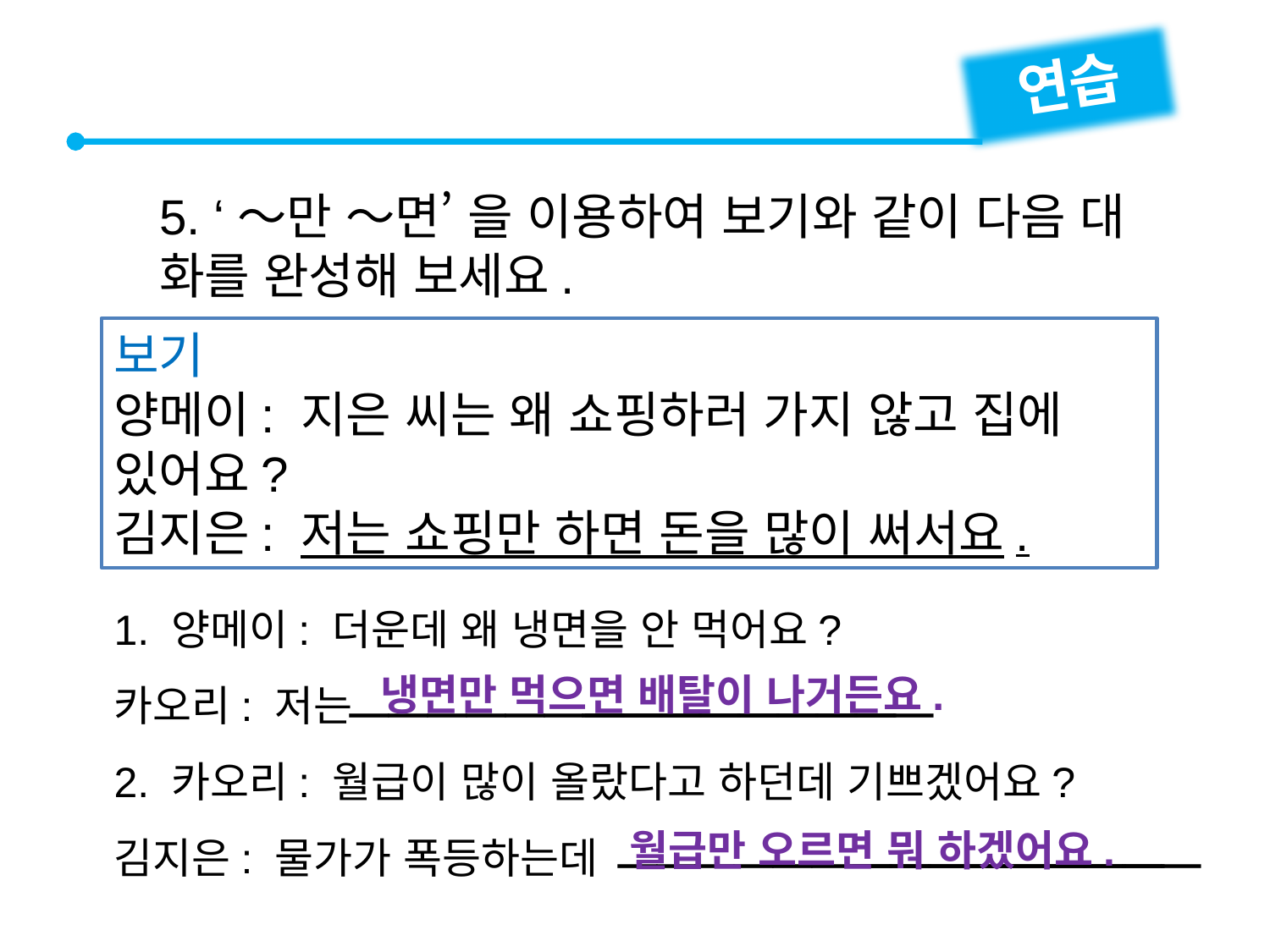

연습
5. ‘～만 ～면’ 을 이용하여 보기와 같이 다음 대
화를 완성해 보세요.
보기
양메이: 지은 씨는 왜 쇼핑하러 가지 않고 집에 있어요?
김지은: 저는 쇼핑만 하면 돈을 많이 써서요.
1. 양메이: 더운데 왜 냉면을 안 먹어요?
카오리: 저는
2. 카오리: 월급이 많이 올랐다고 하던데 기쁘겠어요?
김지은: 물가가 폭등하는데
_______________
________
냉면만 먹으면 배탈이 나거든요.
_______________
________
월급만 오르면 뭐 하겠어요.